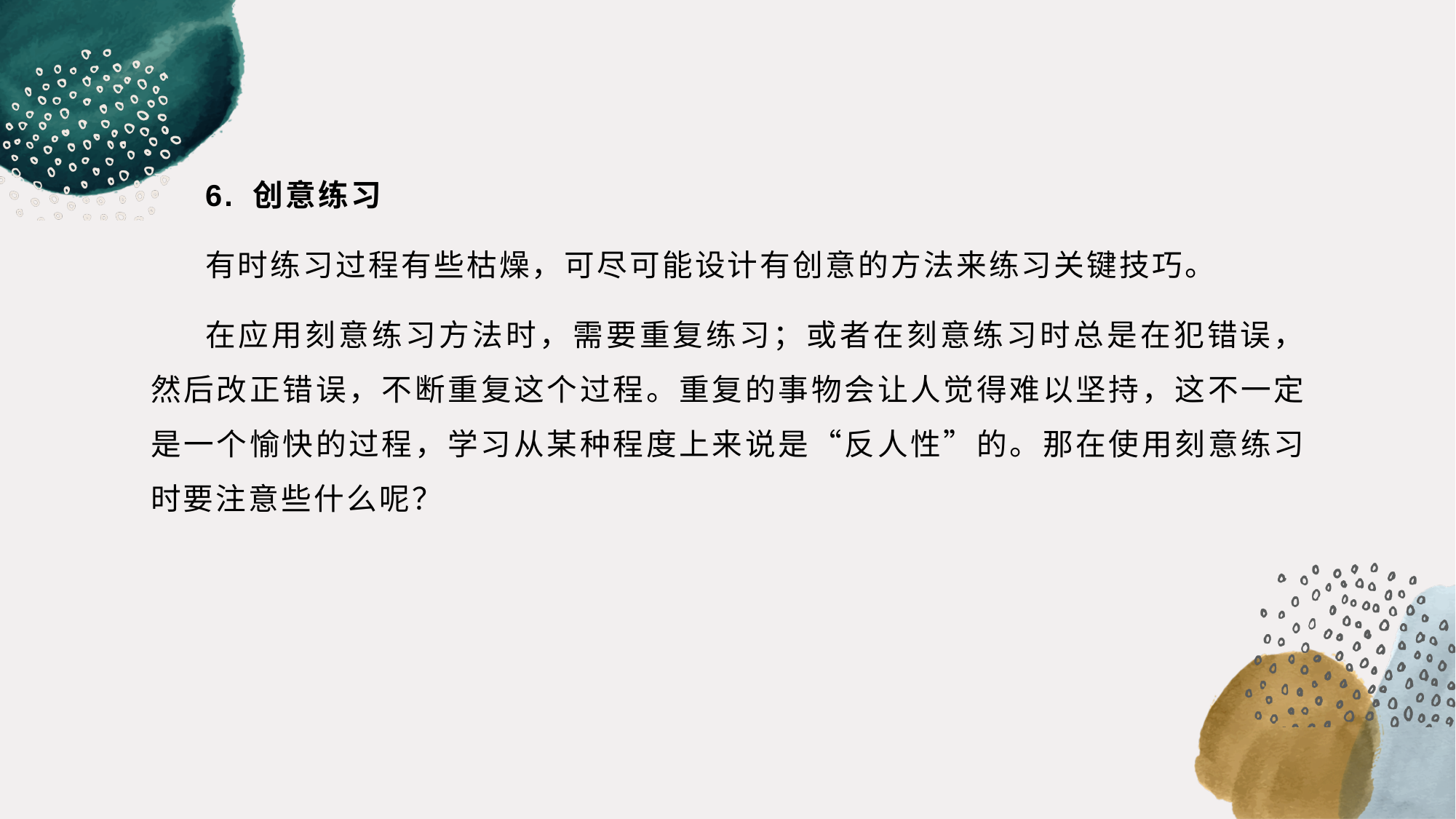

6. 创意练习
有时练习过程有些枯燥，可尽可能设计有创意的方法来练习关键技巧。
在应用刻意练习方法时，需要重复练习；或者在刻意练习时总是在犯错误，然后改正错误，不断重复这个过程。重复的事物会让人觉得难以坚持，这不一定是一个愉快的过程，学习从某种程度上来说是“反人性”的。那在使用刻意练习时要注意些什么呢？